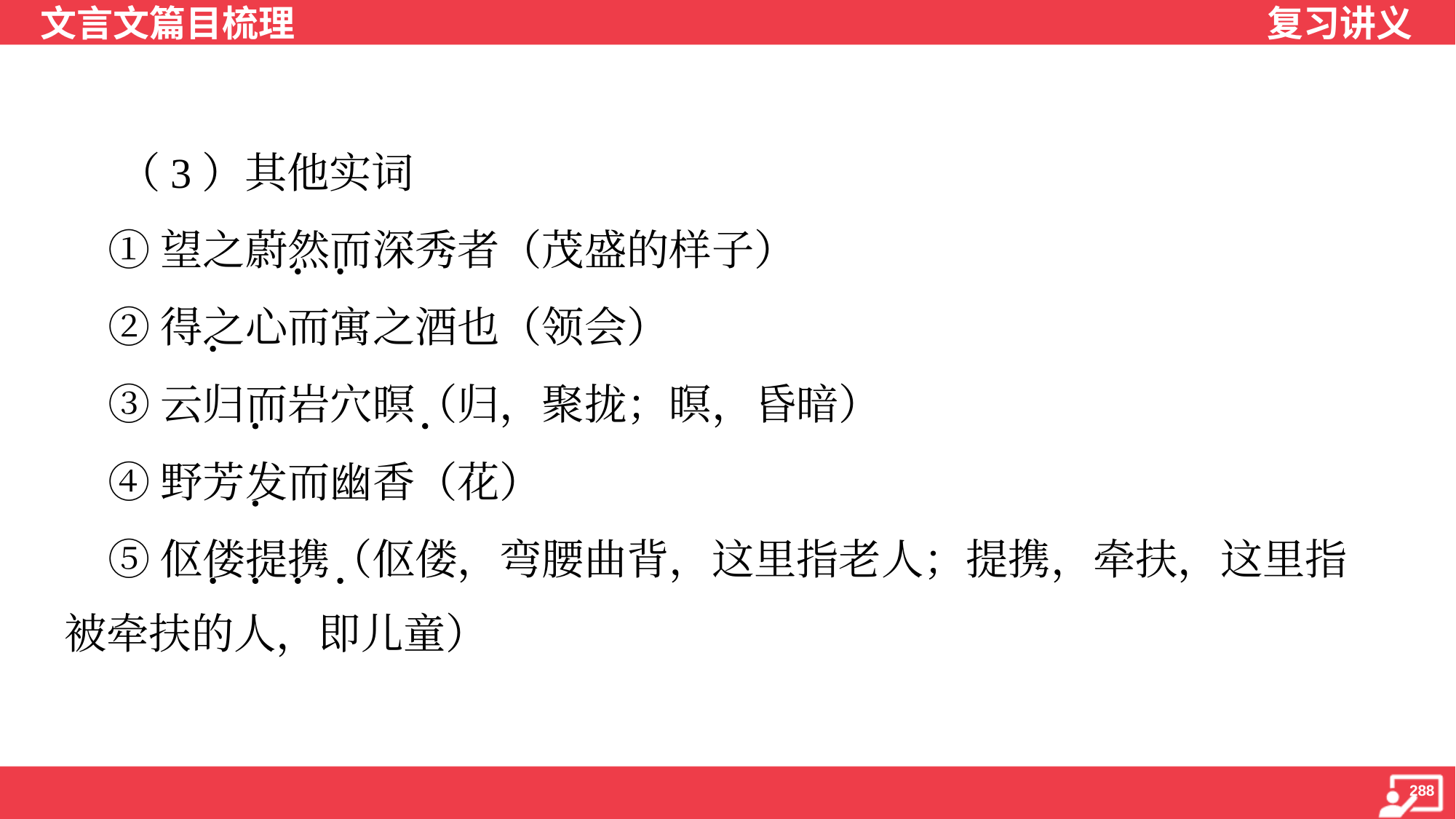

（3）其他实词
    ①望之蔚然而深秀者（茂盛的样子）
    ②得之心而寓之酒也（领会）
    ③云归而岩穴暝（归，聚拢；暝，昏暗）
    ④野芳发而幽香（花）
    ⑤伛偻提携（伛偻，弯腰曲背，这里指老人；提携，牵扶，这里指
被牵扶的人，即儿童）